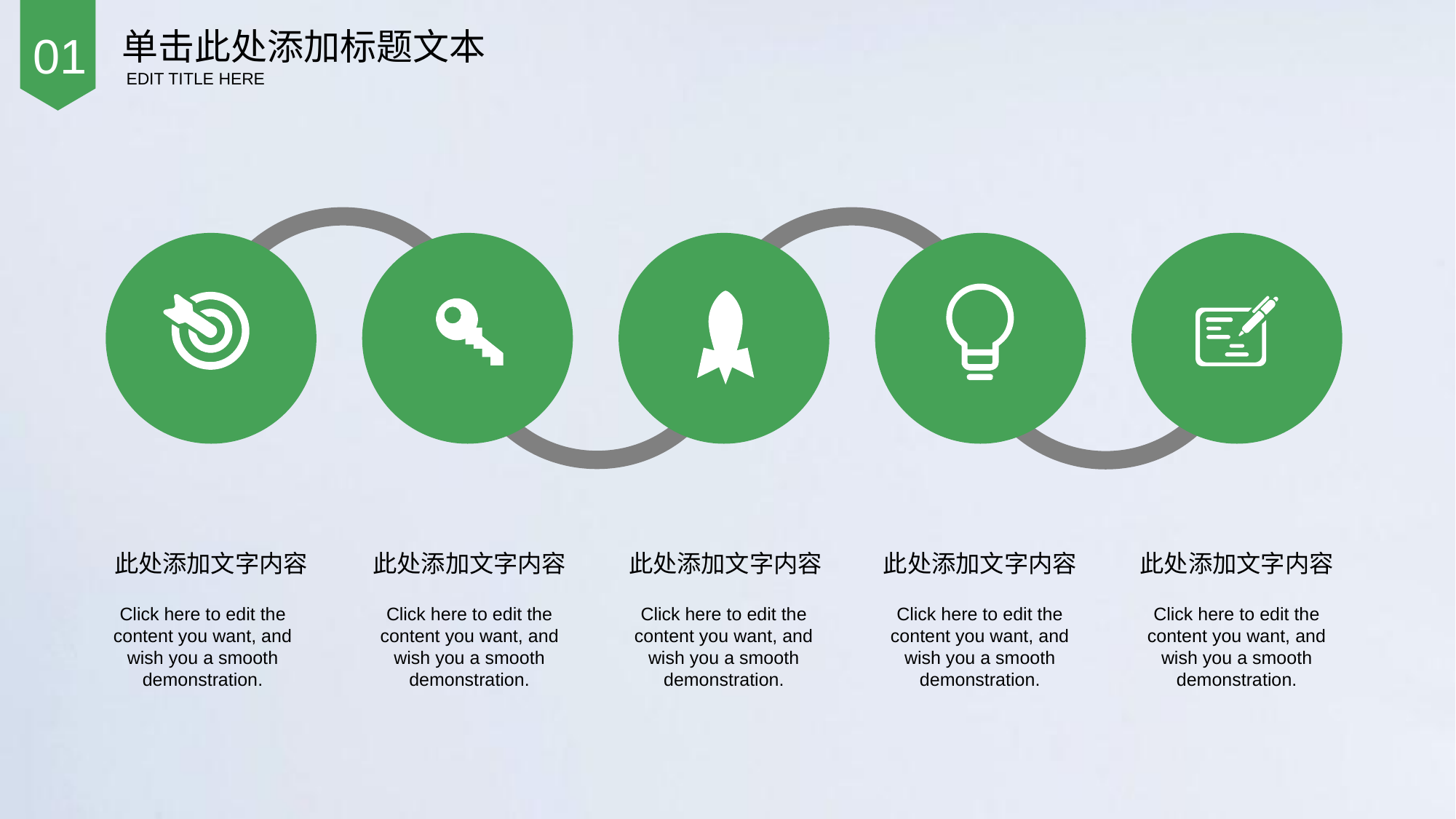

单击此处添加标题文本
EDIT TITLE HERE
01

此处添加文字内容
Click here to edit the content you want, and wish you a smooth demonstration.
此处添加文字内容
Click here to edit the content you want, and wish you a smooth demonstration.
此处添加文字内容
Click here to edit the content you want, and wish you a smooth demonstration.
此处添加文字内容
Click here to edit the content you want, and wish you a smooth demonstration.
此处添加文字内容
Click here to edit the content you want, and wish you a smooth demonstration.